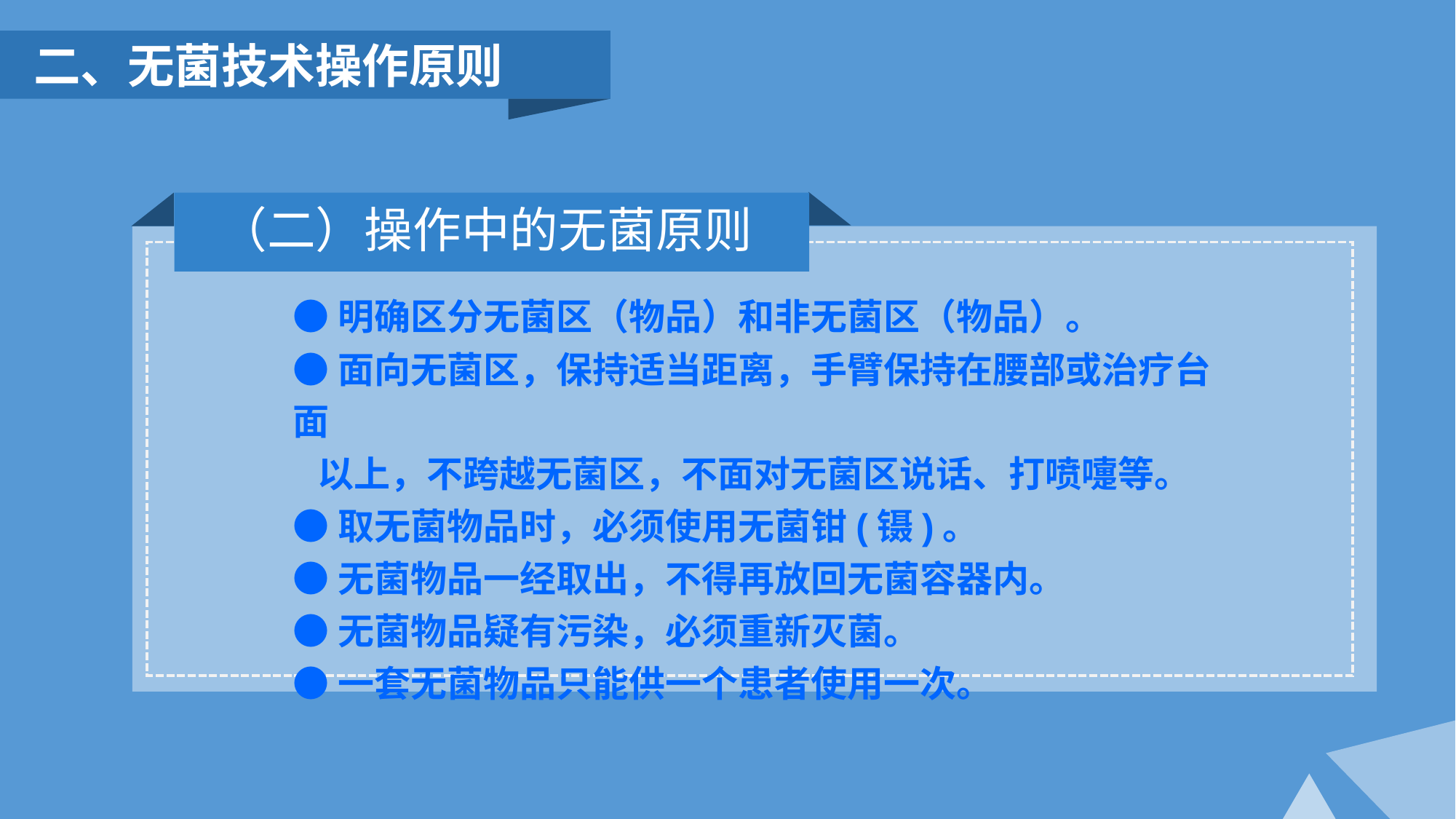

二、无菌技术操作原则

（二）操作中的无菌原则

●明确区分无菌区（物品）和非无菌区（物品）。
●面向无菌区，保持适当距离，手臂保持在腰部或治疗台面
  以上，不跨越无菌区，不面对无菌区说话、打喷嚏等。
●取无菌物品时，必须使用无菌钳(镊)。
●无菌物品一经取出，不得再放回无菌容器内。
●无菌物品疑有污染，必须重新灭菌。
●一套无菌物品只能供一个患者使用一次。